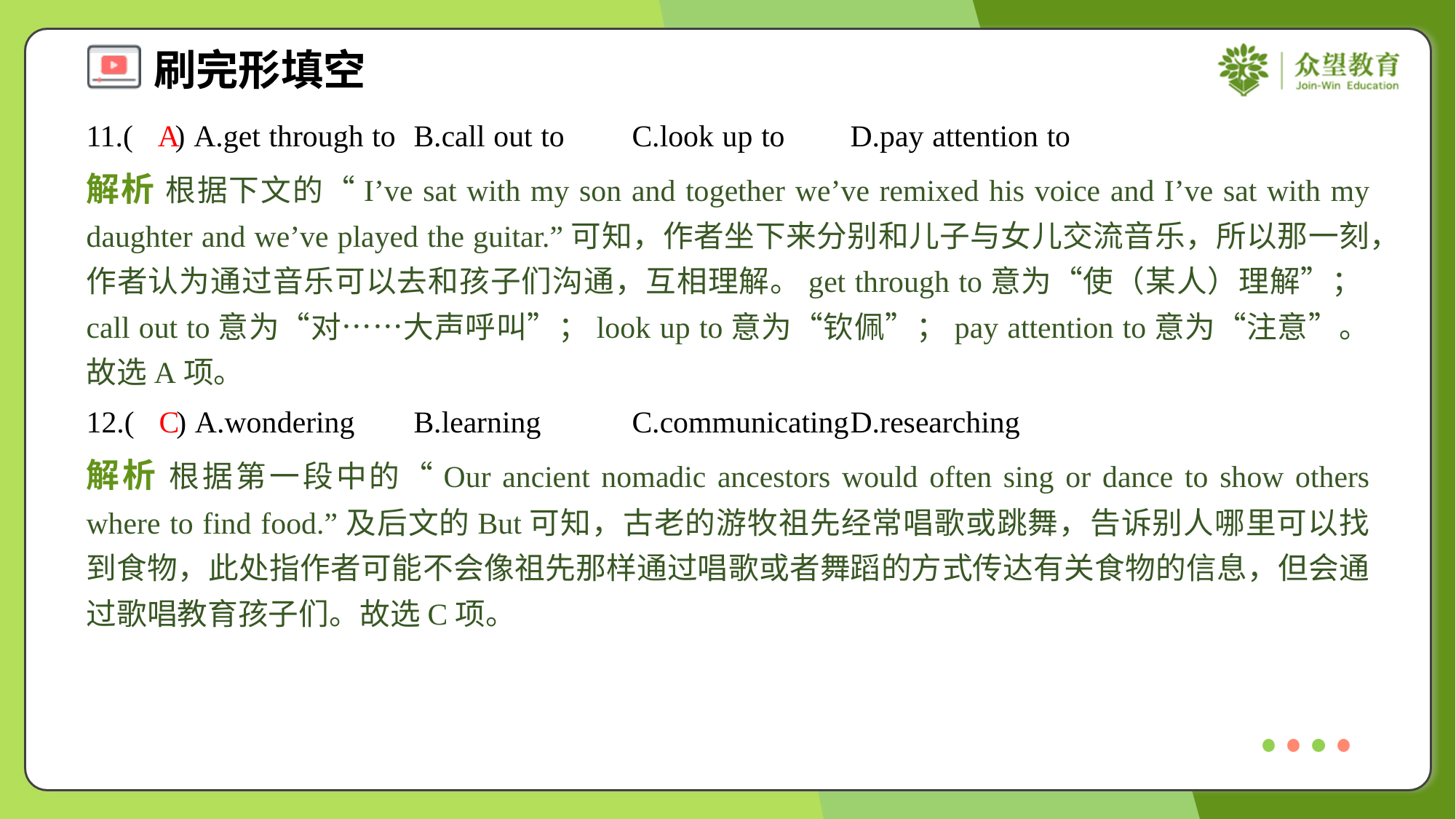

11.(     ) A.get through to	B.call out to	C.look up to	D.pay attention to
A
解析 根据下文的“I’ve sat with my son and together we’ve remixed his voice and I’ve sat with my daughter and we’ve played the guitar.”可知，作者坐下来分别和儿子与女儿交流音乐，所以那一刻，作者认为通过音乐可以去和孩子们沟通，互相理解。get through to意为“使（某人）理解”；call out to意为“对……大声呼叫”；look up to意为“钦佩”；pay attention to意为“注意”。故选A项。
12.(     ) A.wondering	B.learning	C.communicating	D.researching
C
解析 根据第一段中的“Our ancient nomadic ancestors would often sing or dance to show others where to find food.”及后文的But可知，古老的游牧祖先经常唱歌或跳舞，告诉别人哪里可以找到食物，此处指作者可能不会像祖先那样通过唱歌或者舞蹈的方式传达有关食物的信息，但会通过歌唱教育孩子们。故选C项。